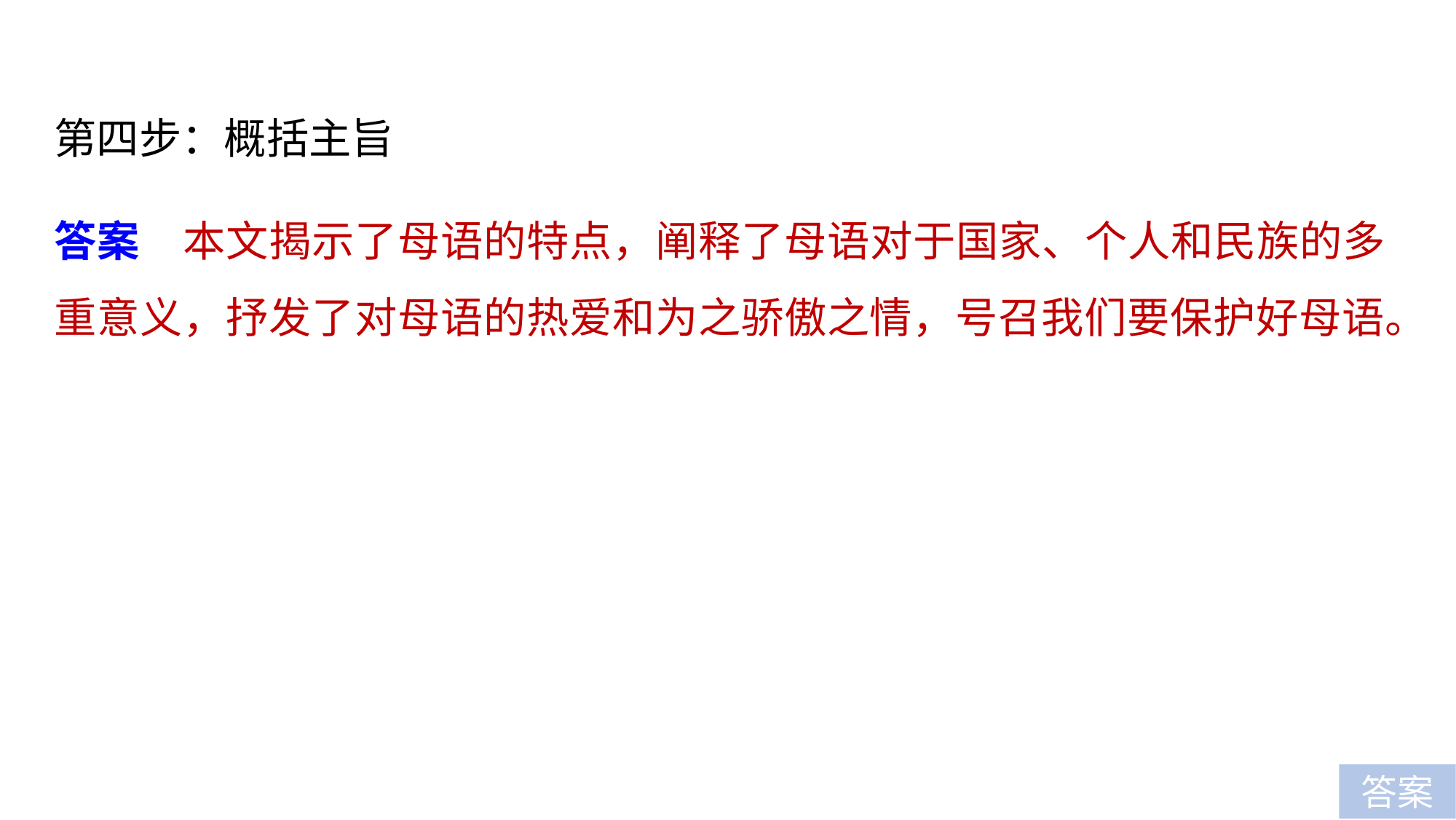

第四步：概括主旨
答案　本文揭示了母语的特点，阐释了母语对于国家、个人和民族的多重意义，抒发了对母语的热爱和为之骄傲之情，号召我们要保护好母语。
答案